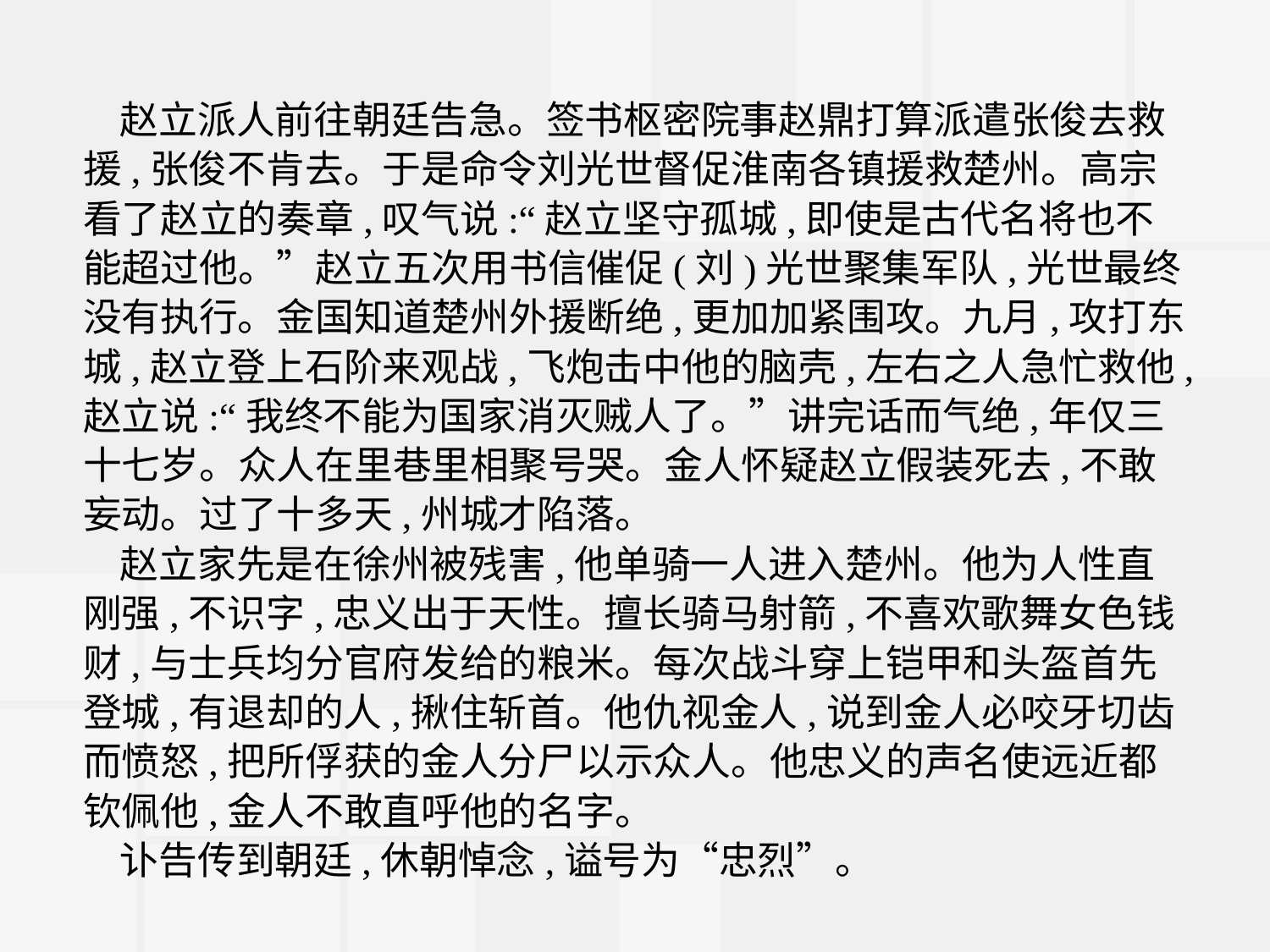

赵立派人前往朝廷告急。签书枢密院事赵鼎打算派遣张俊去救援,张俊不肯去。于是命令刘光世督促淮南各镇援救楚州。高宗看了赵立的奏章,叹气说:“赵立坚守孤城,即使是古代名将也不能超过他。”赵立五次用书信催促(刘)光世聚集军队,光世最终没有执行。金国知道楚州外援断绝,更加加紧围攻。九月,攻打东城,赵立登上石阶来观战,飞炮击中他的脑壳,左右之人急忙救他,赵立说:“我终不能为国家消灭贼人了。”讲完话而气绝,年仅三十七岁。众人在里巷里相聚号哭。金人怀疑赵立假装死去,不敢妄动。过了十多天,州城才陷落。
赵立家先是在徐州被残害,他单骑一人进入楚州。他为人性直刚强,不识字,忠义出于天性。擅长骑马射箭,不喜欢歌舞女色钱财,与士兵均分官府发给的粮米。每次战斗穿上铠甲和头盔首先登城,有退却的人,揪住斩首。他仇视金人,说到金人必咬牙切齿而愤怒,把所俘获的金人分尸以示众人。他忠义的声名使远近都钦佩他,金人不敢直呼他的名字。
讣告传到朝廷,休朝悼念,谥号为“忠烈”。